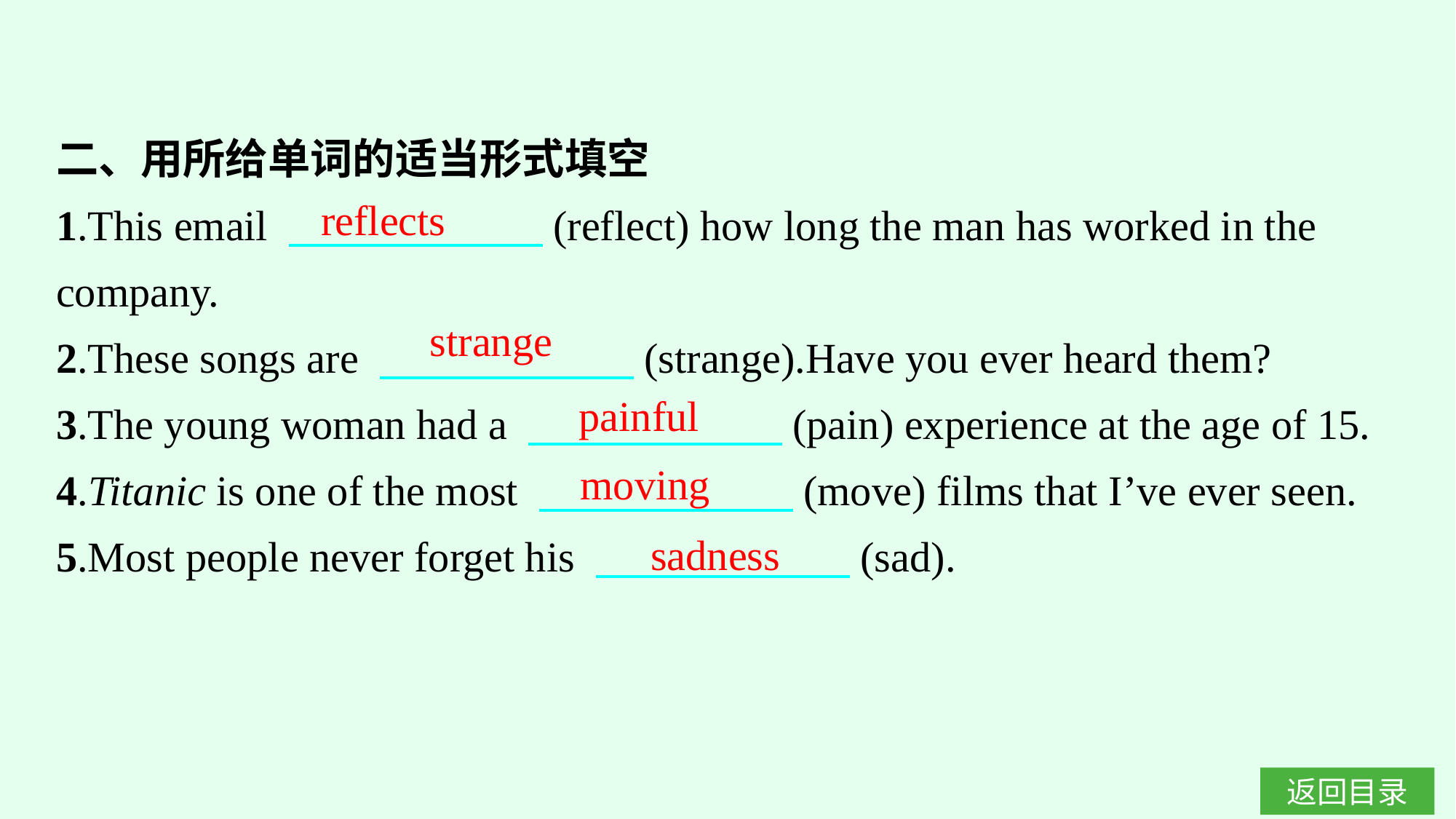

二、用所给单词的适当形式填空
1.This email 　　　　　　(reflect) how long the man has worked in the company.
2.These songs are 　　　　　　(strange).Have you ever heard them?
3.The young woman had a 　　　　　　(pain) experience at the age of 15.
4.Titanic is one of the most 　　　　　　(move) films that I’ve ever seen.
5.Most people never forget his 　　　　　　(sad).
reflects
strange
painful
moving
sadness